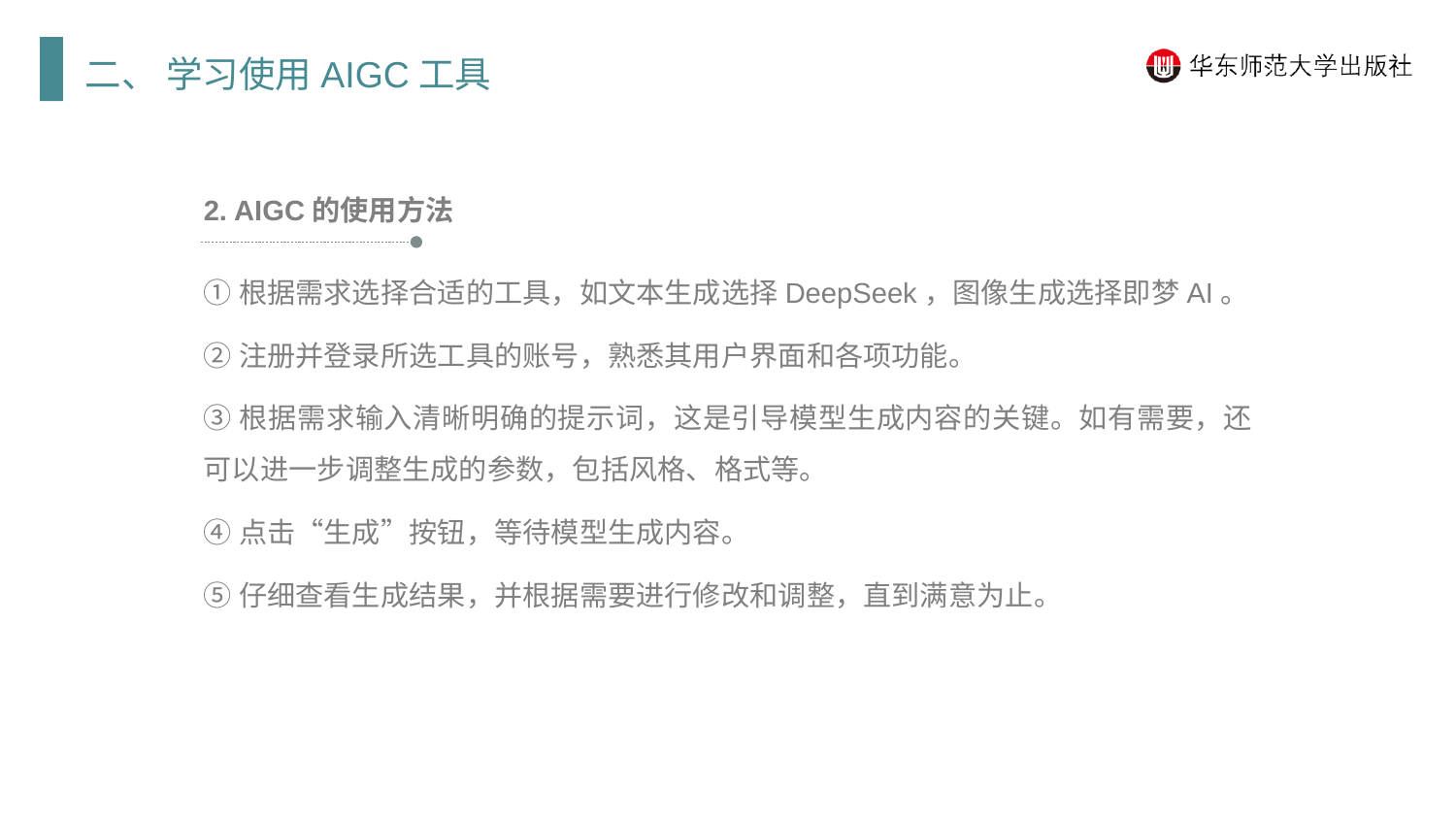

二、 学习使用AIGC工具
2. AIGC的使用方法

①根据需求选择合适的工具，如文本生成选择DeepSeek，图像生成选择即梦AI。
②注册并登录所选工具的账号，熟悉其用户界面和各项功能。
③根据需求输入清晰明确的提示词，这是引导模型生成内容的关键。如有需要，还可以进一步调整生成的参数，包括风格、格式等。
④点击“生成”按钮，等待模型生成内容。
⑤仔细查看生成结果，并根据需要进行修改和调整，直到满意为止。